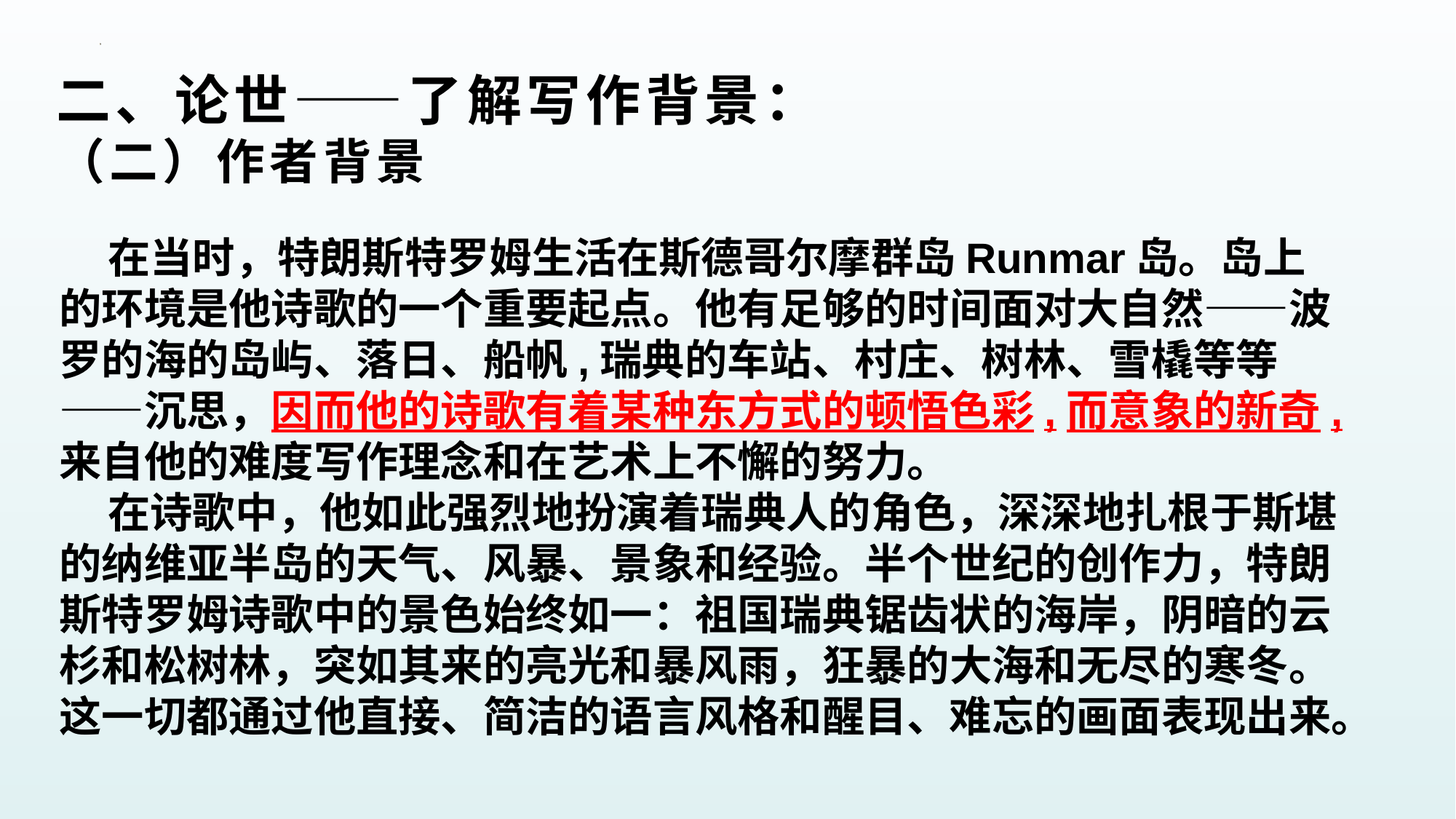

二、论世——了解写作背景：
（二）作者背景
    在当时，特朗斯特罗姆生活在斯德哥尔摩群岛Runmar岛。岛上的环境是他诗歌的一个重要起点。他有足够的时间面对大自然——波罗的海的岛屿、落日、船帆,瑞典的车站、村庄、树林、雪橇等等——沉思，因而他的诗歌有着某种东方式的顿悟色彩,而意象的新奇,来自他的难度写作理念和在艺术上不懈的努力。
    在诗歌中，他如此强烈地扮演着瑞典人的角色，深深地扎根于斯堪的纳维亚半岛的天气、风暴、景象和经验。半个世纪的创作力，特朗斯特罗姆诗歌中的景色始终如一：祖国瑞典锯齿状的海岸，阴暗的云杉和松树林，突如其来的亮光和暴风雨，狂暴的大海和无尽的寒冬。这一切都通过他直接、简洁的语言风格和醒目、难忘的画面表现出来。